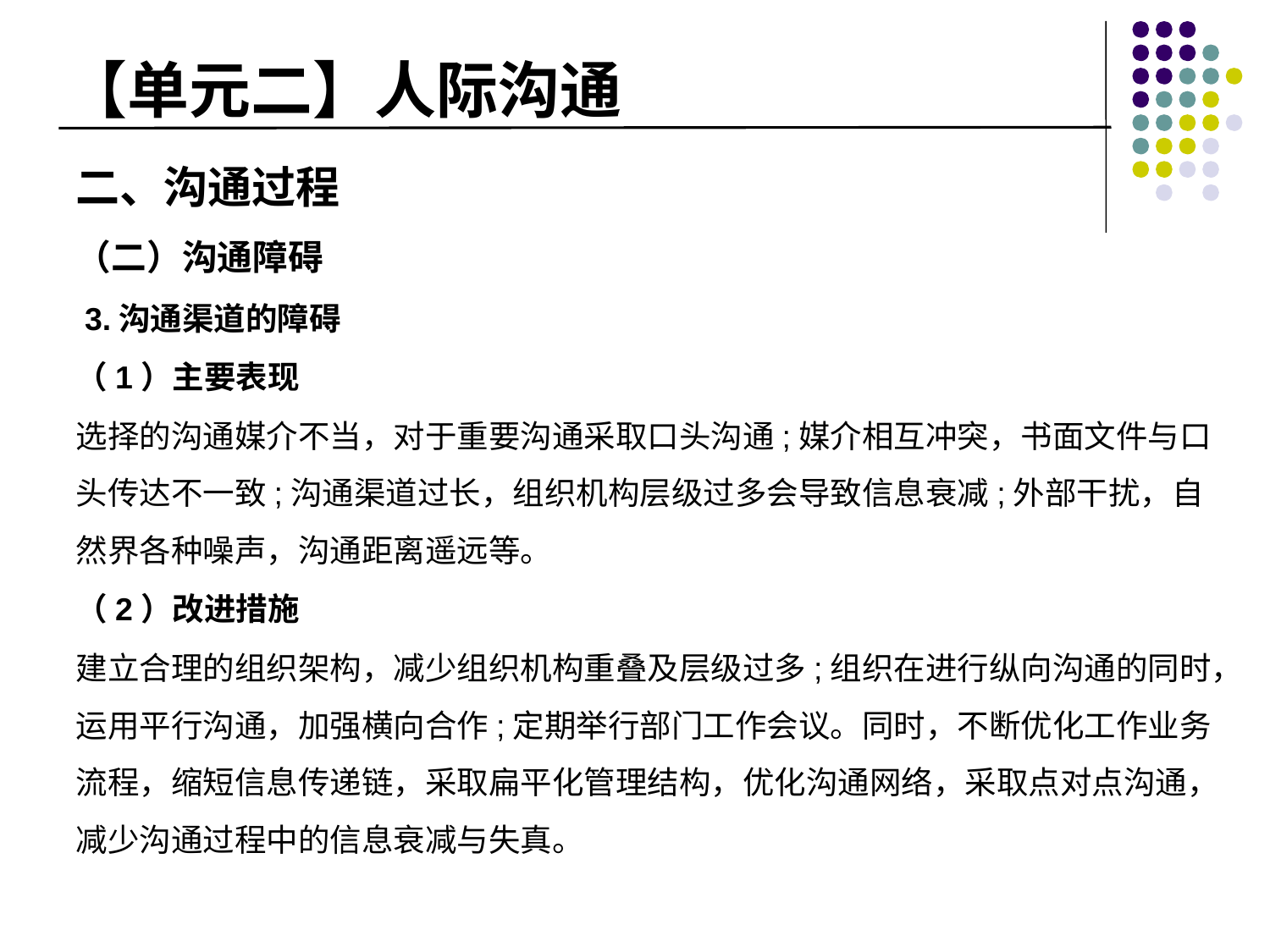

# 【单元二】人际沟通
二、沟通过程
（二）沟通障碍
 3.沟通渠道的障碍
（1）主要表现
选择的沟通媒介不当，对于重要沟通采取口头沟通;媒介相互冲突，书面文件与口头传达不一致;沟通渠道过长，组织机构层级过多会导致信息衰减;外部干扰，自然界各种噪声，沟通距离遥远等。
（2）改进措施
建立合理的组织架构，减少组织机构重叠及层级过多;组织在进行纵向沟通的同时，运用平行沟通，加强横向合作;定期举行部门工作会议。同时，不断优化工作业务流程，缩短信息传递链，采取扁平化管理结构，优化沟通网络，采取点对点沟通，减少沟通过程中的信息衰减与失真。